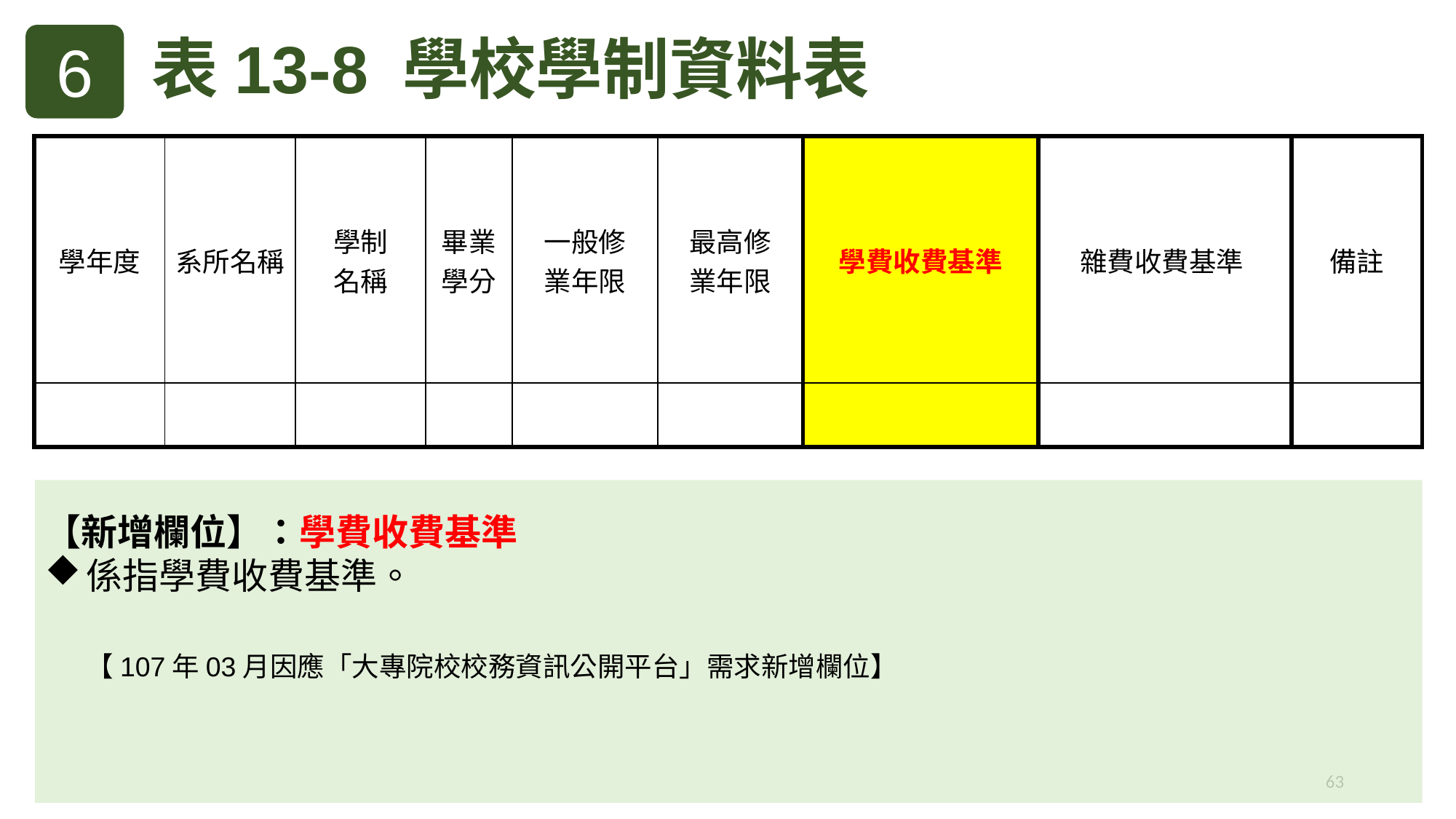

6

表13-8 學校學制資料表
| 學年度 | 系所名稱 | 學制 名稱 | 畢業 學分 | 一般修 業年限 | 最高修 業年限 | 學費收費基準 | 雜費收費基準 | 備註 |
| --- | --- | --- | --- | --- | --- | --- | --- | --- |
|  |  |  |  |  |  |  |  |  |

【新增欄位】：學費收費基準
係指學費收費基準。

    【107年03月因應「大專院校校務資訊公開平台」需求新增欄位】
63